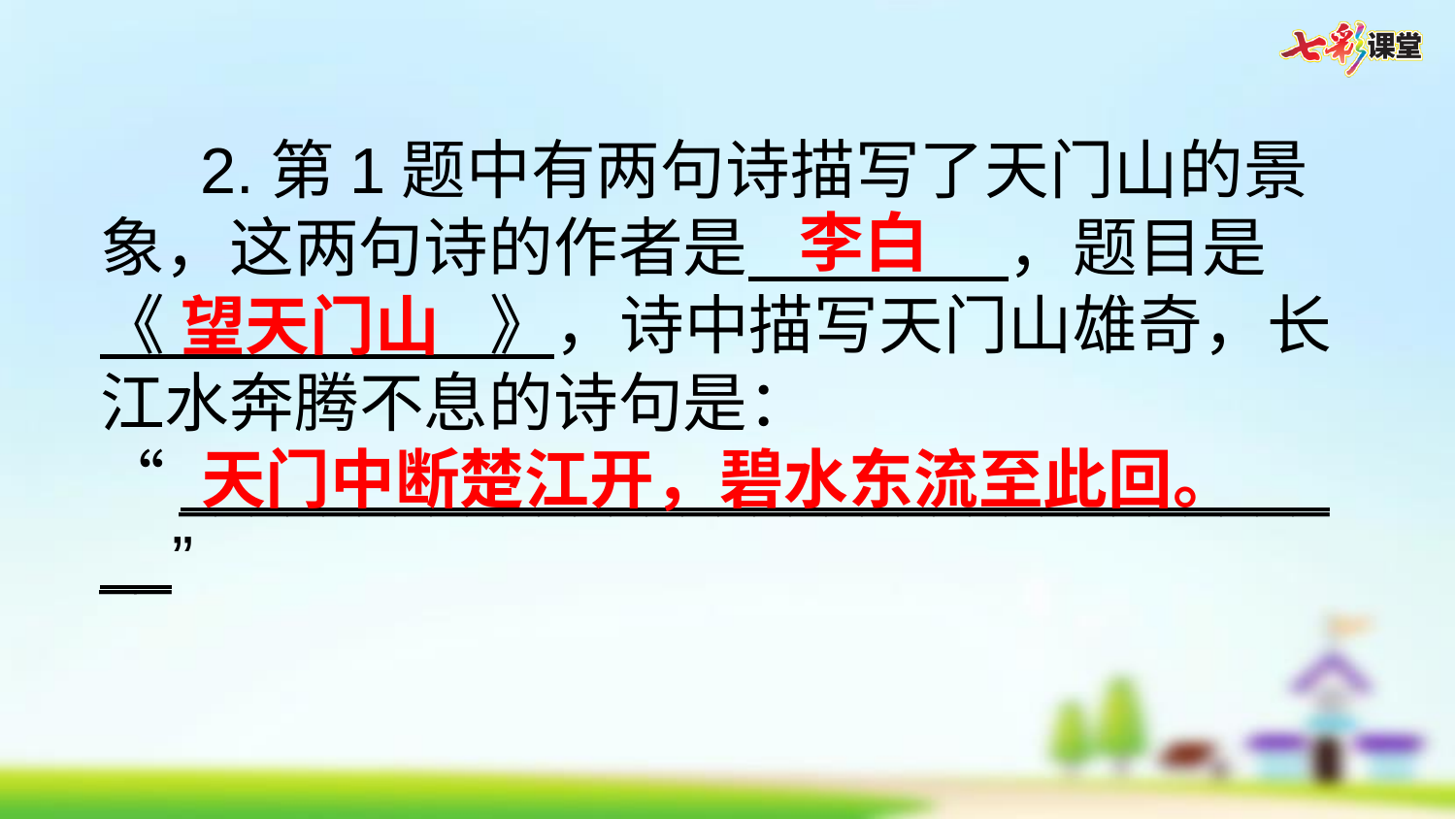

2.第1题中有两句诗描写了天门山的景象，这两句诗的作者是        ，题目是《          》，诗中描写天门山雄奇，长江水奔腾不息的诗句是： “__________________________________”
李白
望天门山
天门中断楚江开，碧水东流至此回。